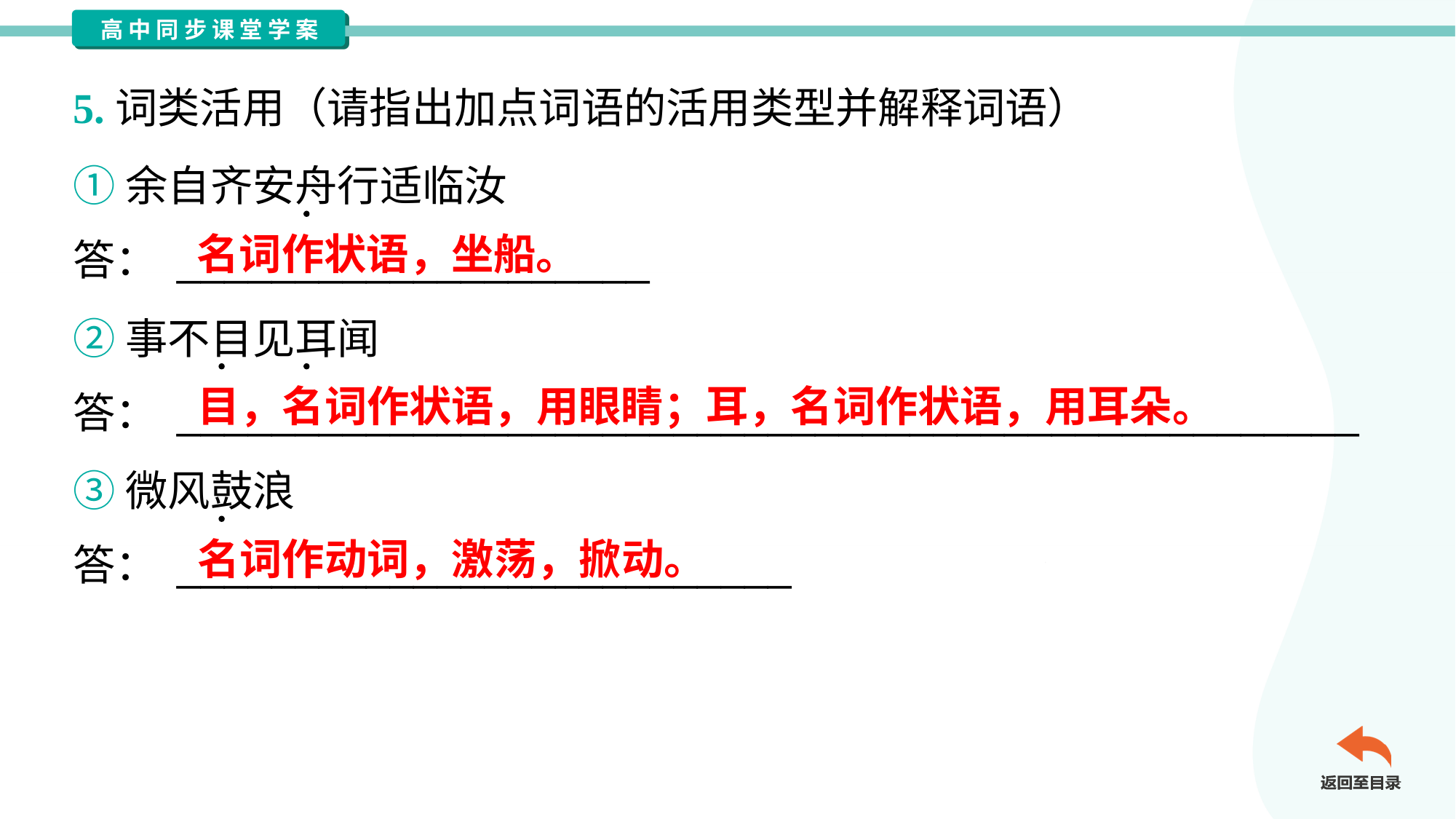

5.词类活用（请指出加点词语的活用类型并解释词语）
①余自齐安舟行适临汝
答： ____________________
名词作状语，坐船。

②事不目见耳闻
答： __________________________________________________
目，名词作状语，用眼睛；耳，名词作状语，用耳朵。

③微风鼓浪
答： __________________________
名词作动词，激荡，掀动。